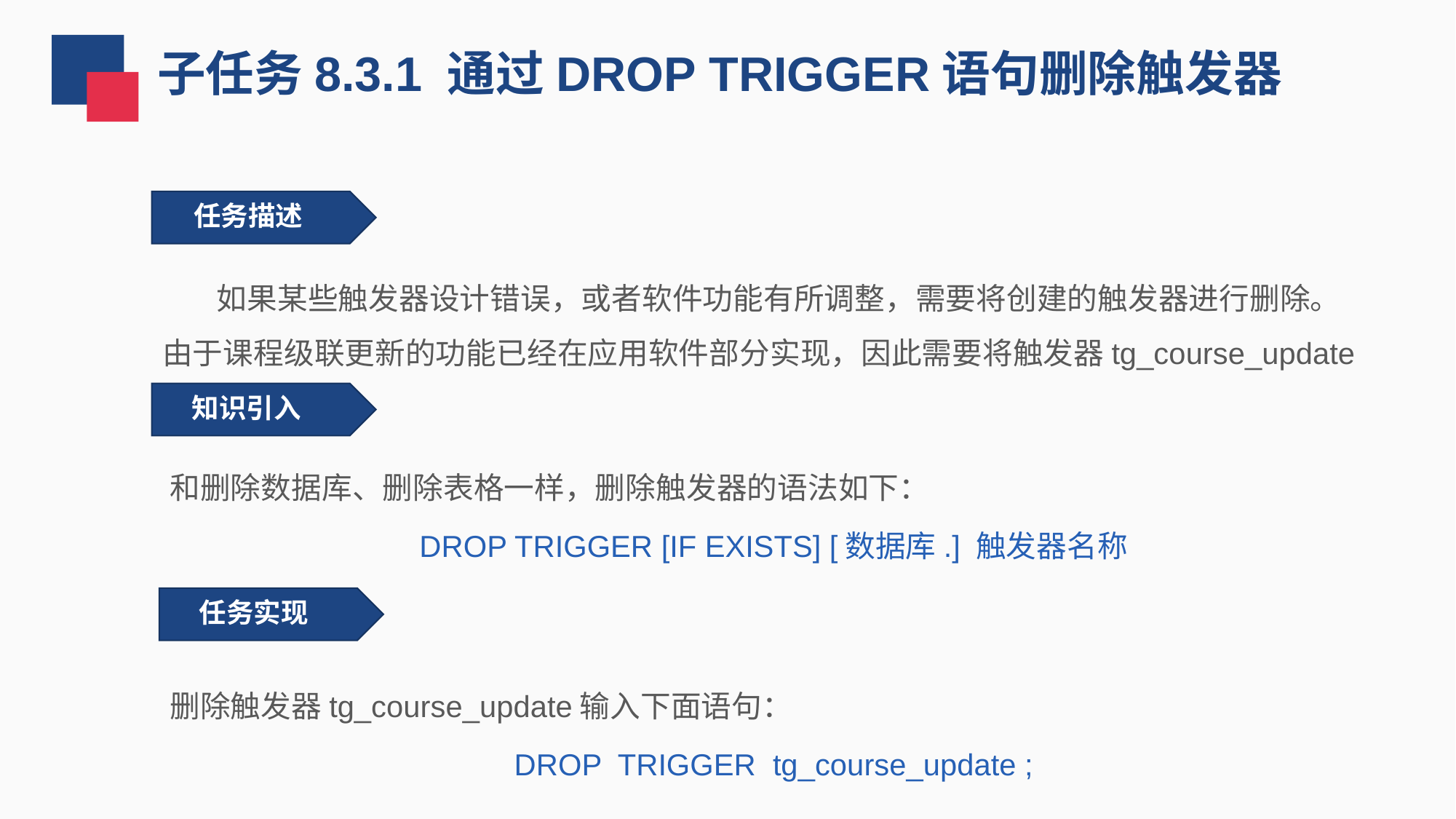

子任务8.3.1 通过DROP TRIGGER语句删除触发器

    任务描述
       如果某些触发器设计错误，或者软件功能有所调整，需要将创建的触发器进行删除。由于课程级联更新的功能已经在应用软件部分实现，因此需要将触发器tg_course_update删除。

知识引入
和删除数据库、删除表格一样，删除触发器的语法如下：
DROP TRIGGER [IF EXISTS] [数据库.] 触发器名称

任务实现
删除触发器tg_course_update输入下面语句：
DROP  TRIGGER  tg_course_update ;